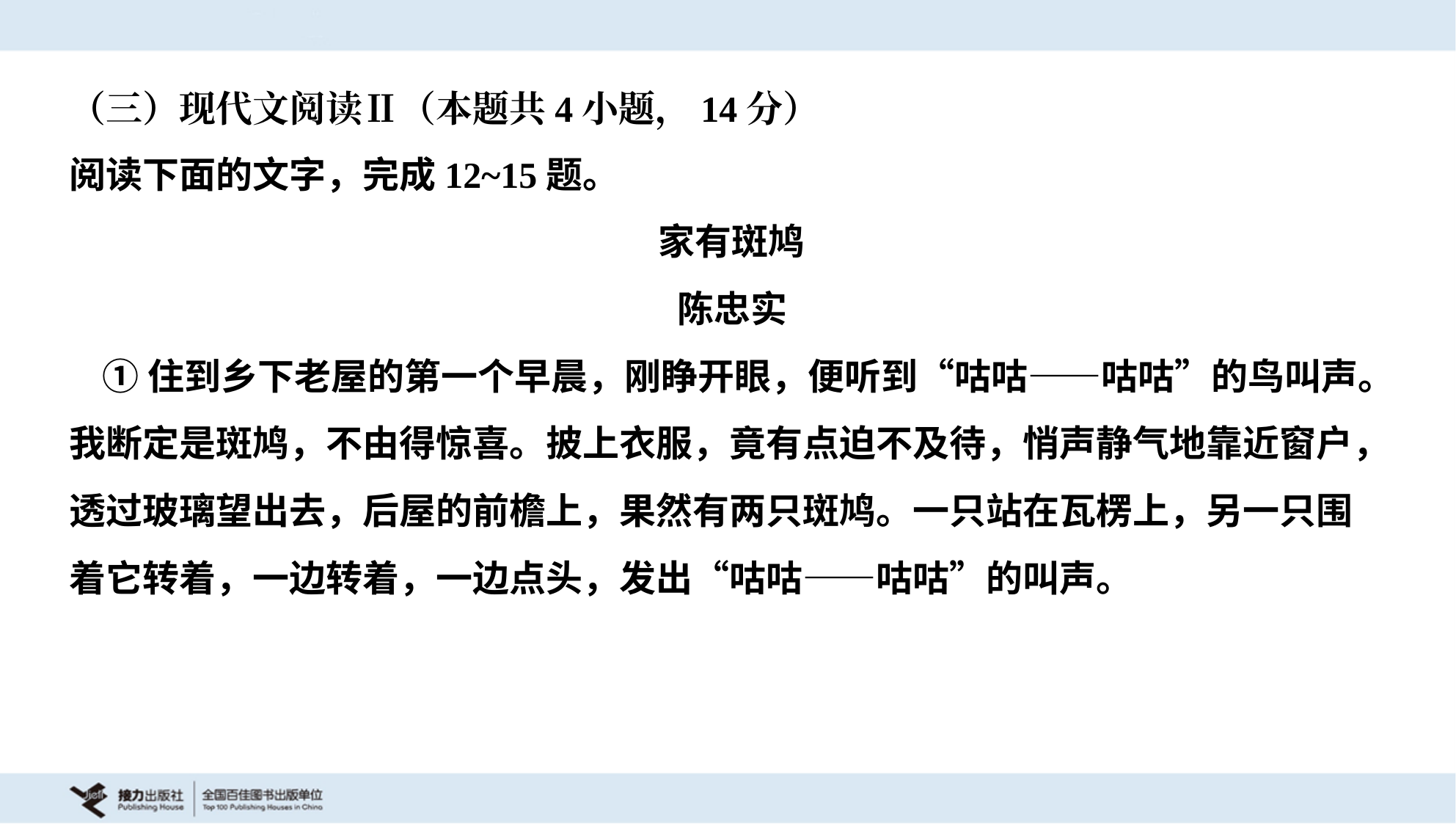

（三）现代文阅读Ⅱ（本题共4小题，14分）
阅读下面的文字，完成12~15题。
家有斑鸠
陈忠实
    ①住到乡下老屋的第一个早晨，刚睁开眼，便听到“咕咕——咕咕”的鸟叫声。
我断定是斑鸠，不由得惊喜。披上衣服，竟有点迫不及待，悄声静气地靠近窗户，
透过玻璃望出去，后屋的前檐上，果然有两只斑鸠。一只站在瓦楞上，另一只围
着它转着，一边转着，一边点头，发出“咕咕——咕咕”的叫声。